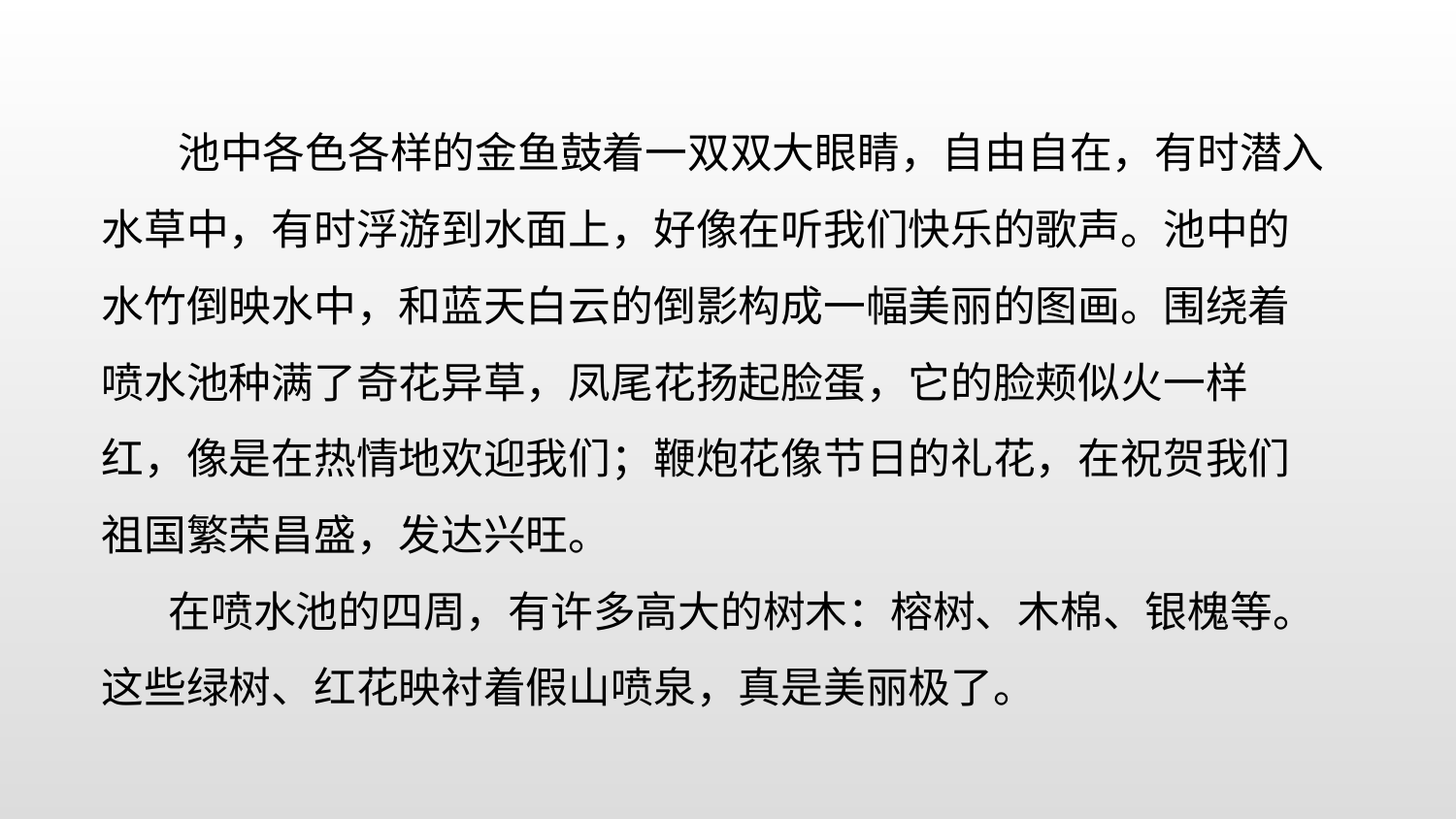

池中各色各样的金鱼鼓着一双双大眼睛，自由自在，有时潜入水草中，有时浮游到水面上，好像在听我们快乐的歌声。池中的水竹倒映水中，和蓝天白云的倒影构成一幅美丽的图画。围绕着喷水池种满了奇花异草，凤尾花扬起脸蛋，它的脸颊似火一样红，像是在热情地欢迎我们；鞭炮花像节日的礼花，在祝贺我们祖国繁荣昌盛，发达兴旺。
      在喷水池的四周，有许多高大的树木：榕树、木棉、银槐等。这些绿树、红花映衬着假山喷泉，真是美丽极了。